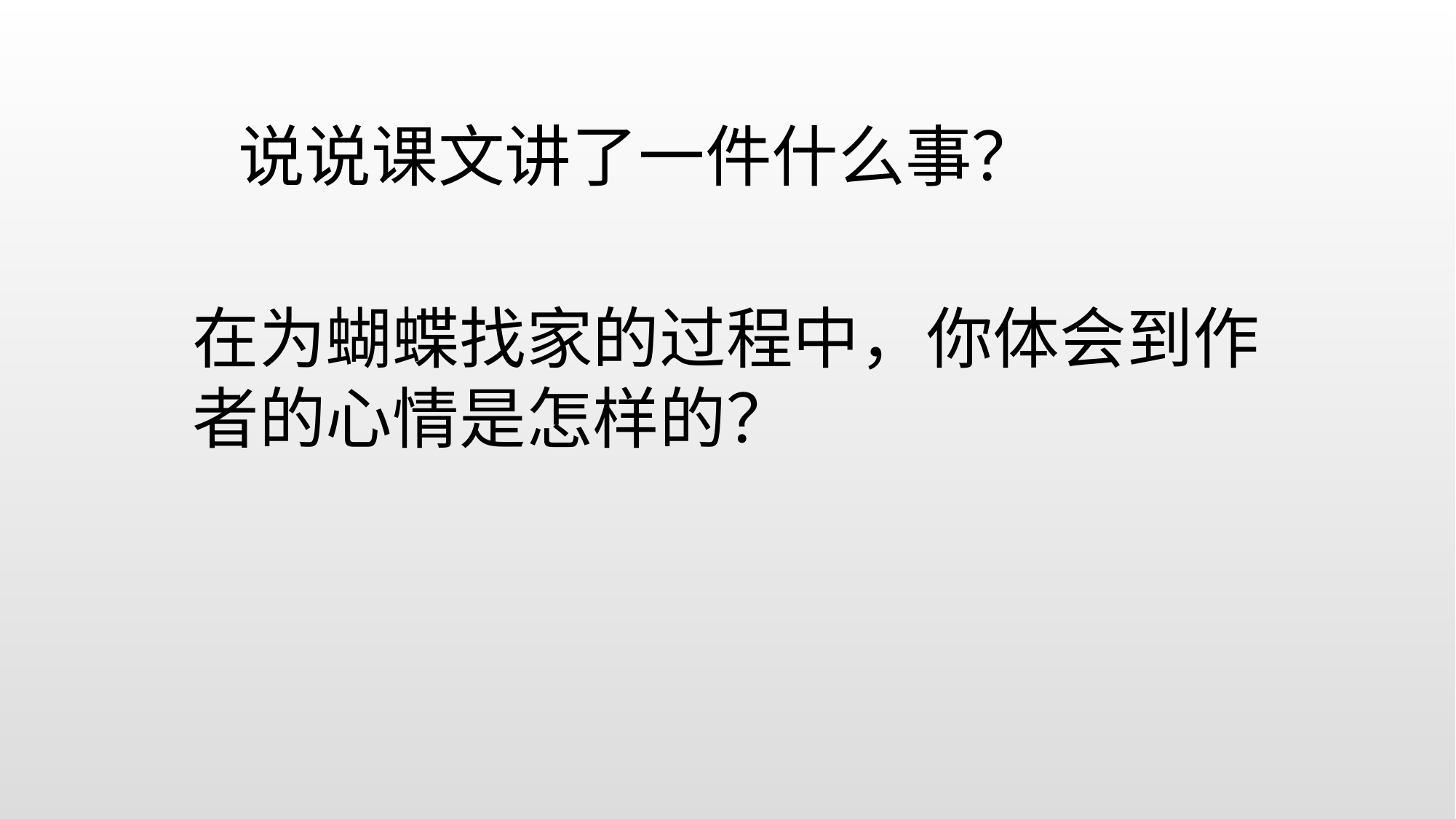

说说课文讲了一件什么事？
在为蝴蝶找家的过程中，你体会到作者的心情是怎样的？